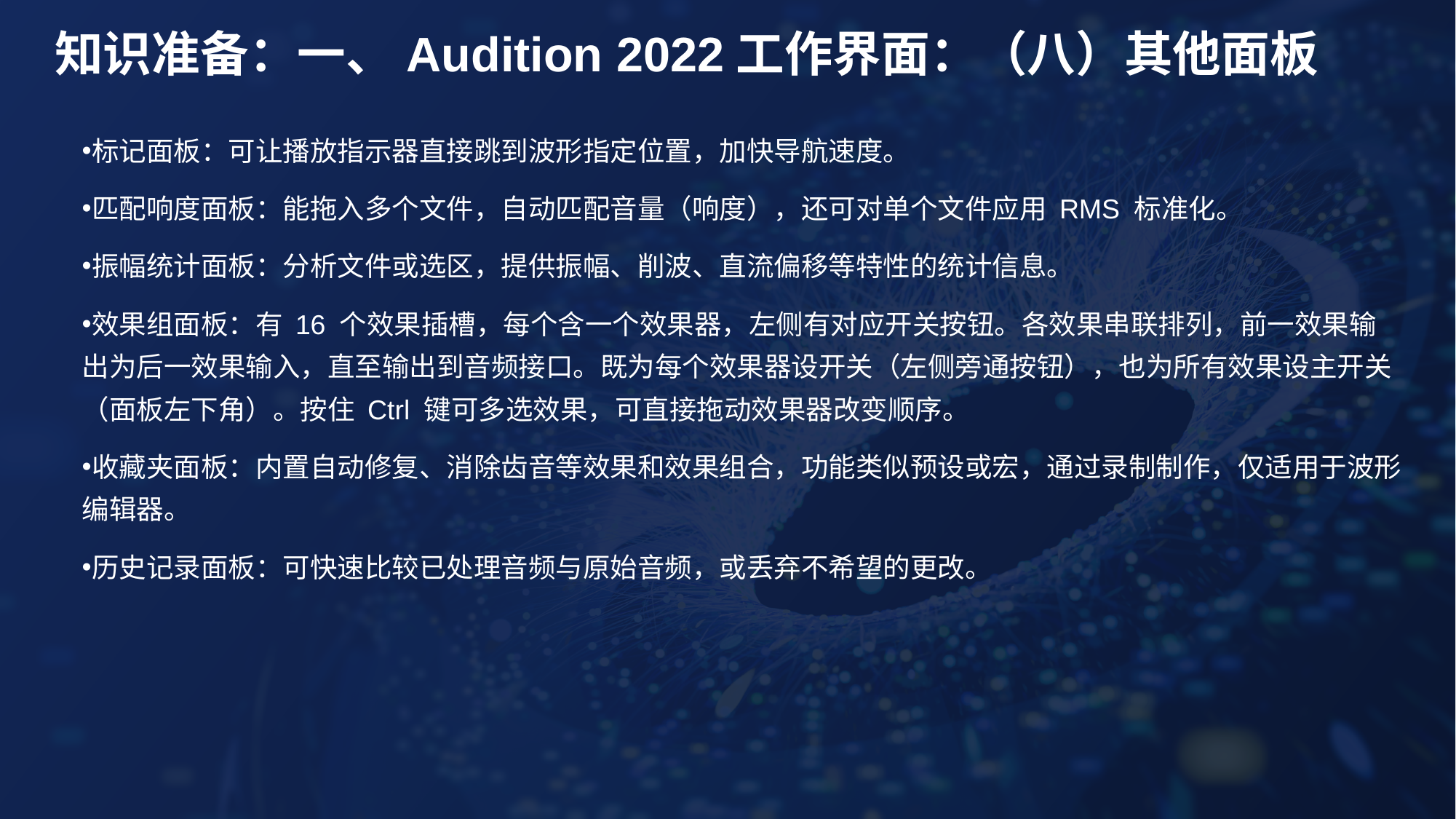

# 知识准备：一、Audition 2022工作界面：（八）其他面板
标记面板：可让播放指示器直接跳到波形指定位置，加快导航速度。
匹配响度面板：能拖入多个文件，自动匹配音量（响度），还可对单个文件应用 RMS 标准化。
振幅统计面板：分析文件或选区，提供振幅、削波、直流偏移等特性的统计信息。
效果组面板：有 16 个效果插槽，每个含一个效果器，左侧有对应开关按钮。各效果串联排列，前一效果输出为后一效果输入，直至输出到音频接口。既为每个效果器设开关（左侧旁通按钮），也为所有效果设主开关（面板左下角）。按住 Ctrl 键可多选效果，可直接拖动效果器改变顺序。
收藏夹面板：内置自动修复、消除齿音等效果和效果组合，功能类似预设或宏，通过录制制作，仅适用于波形编辑器。
历史记录面板：可快速比较已处理音频与原始音频，或丢弃不希望的更改。